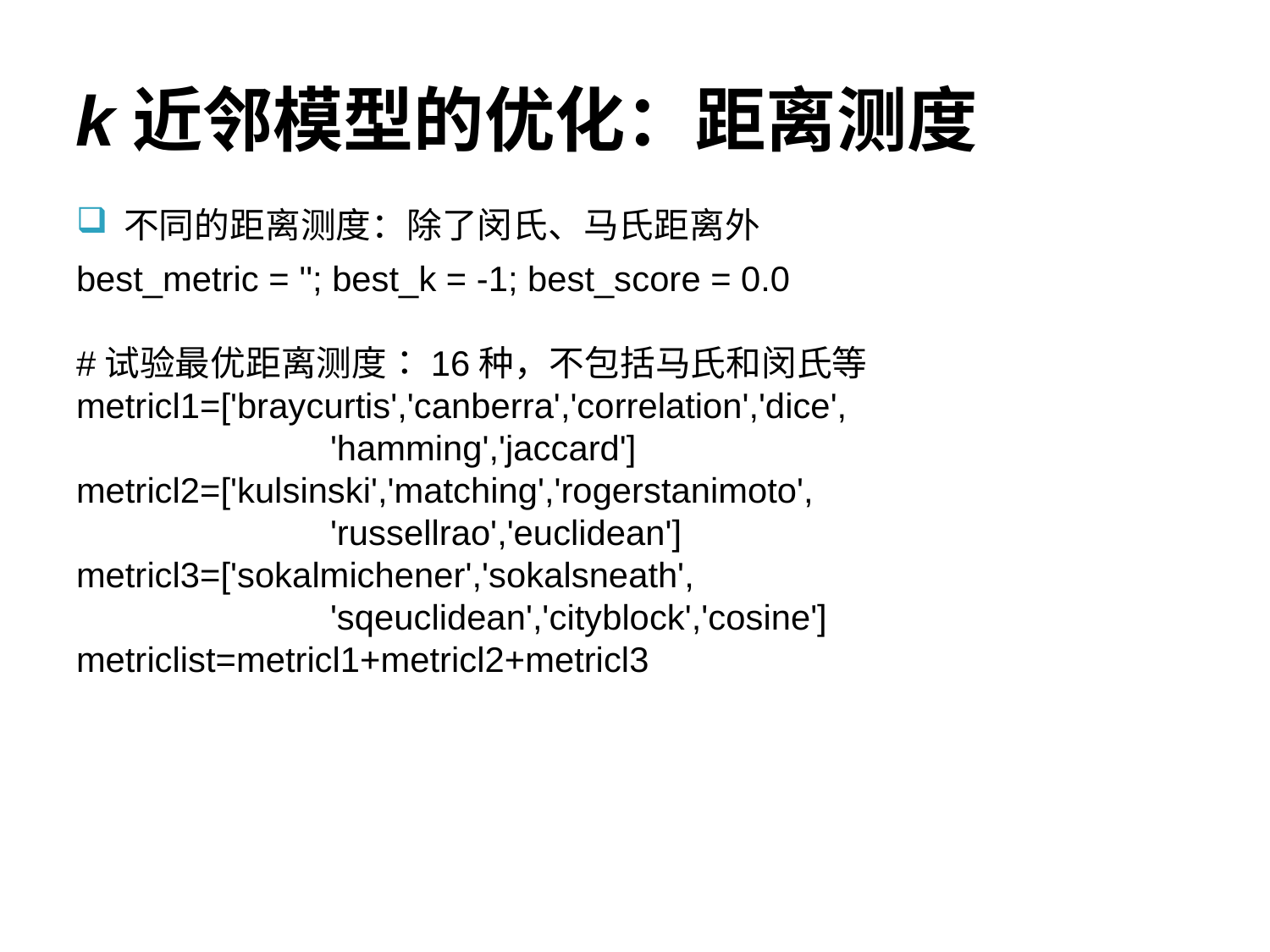

# k近邻模型的优化：距离测度
不同的距离测度：除了闵氏、马氏距离外
best_metric = ''; best_k = -1; best_score = 0.0

#试验最优距离测度：16种，不包括马氏和闵氏等
metricl1=['braycurtis','canberra','correlation','dice',
'hamming','jaccard']
metricl2=['kulsinski','matching','rogerstanimoto',
'russellrao','euclidean']
metricl3=['sokalmichener','sokalsneath',
'sqeuclidean','cityblock','cosine']
metriclist=metricl1+metricl2+metricl3